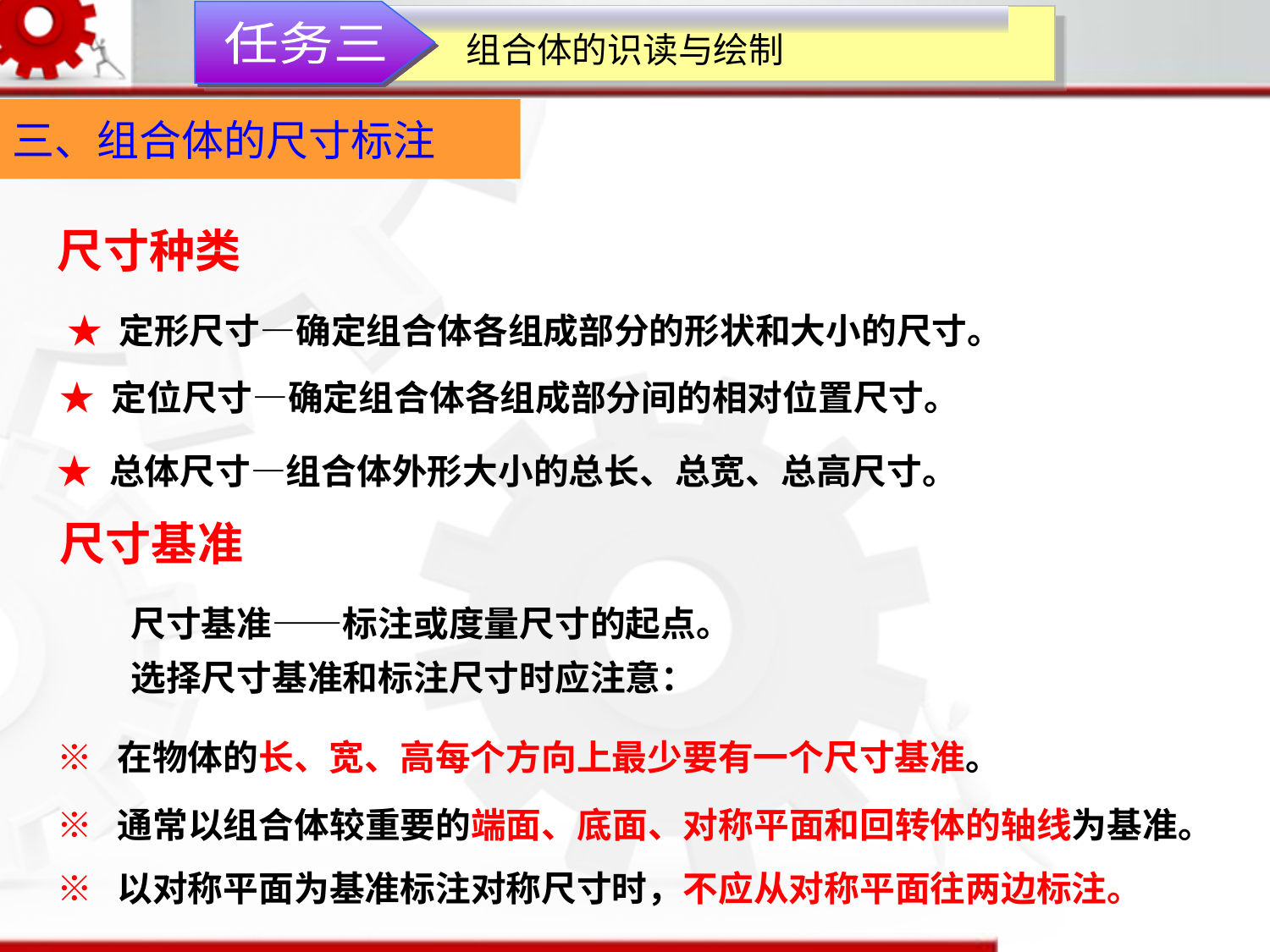

任务三
组合体的识读与绘制
三、组合体的尺寸标注
尺寸种类
★ 定形尺寸—确定组合体各组成部分的形状和大小的尺寸。
★ 定位尺寸—确定组合体各组成部分间的相对位置尺寸。
★ 总体尺寸—组合体外形大小的总长、总宽、总高尺寸。
尺寸基准
尺寸基准——标注或度量尺寸的起点。
选择尺寸基准和标注尺寸时应注意：
※  在物体的长、宽、高每个方向上最少要有一个尺寸基准。
※  通常以组合体较重要的端面、底面、对称平面和回转体的轴线为基准。
※  以对称平面为基准标注对称尺寸时，不应从对称平面往两边标注。